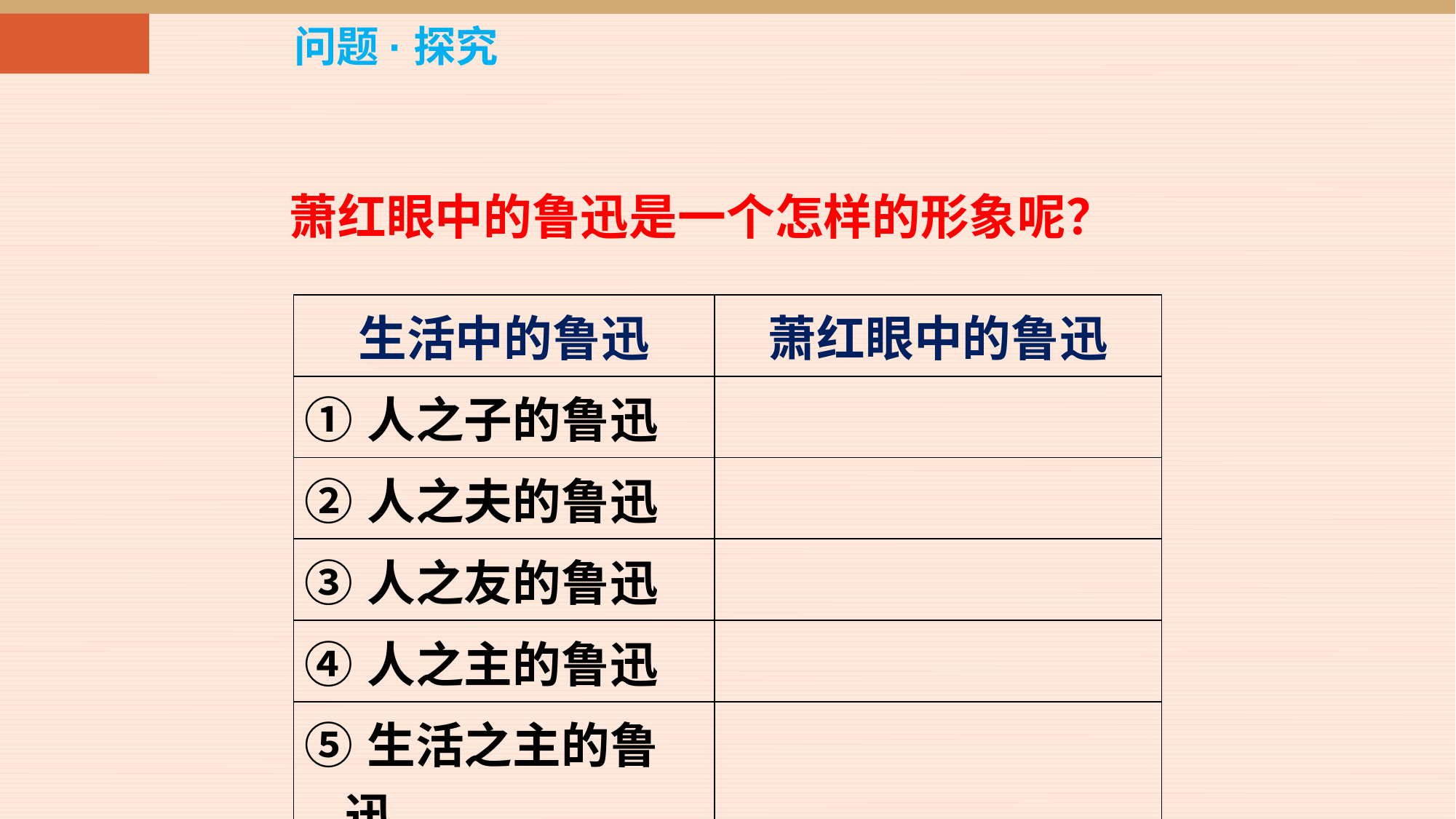

问题·探究
萧红眼中的鲁迅是一个怎样的形象呢？
| 生活中的鲁迅 | 萧红眼中的鲁迅 |
| --- | --- |
| ①人之子的鲁迅 |  |
| ②人之夫的鲁迅 |  |
| ③人之友的鲁迅 |  |
| ④人之主的鲁迅 |  |
| ⑤生活之主的鲁迅 |  |